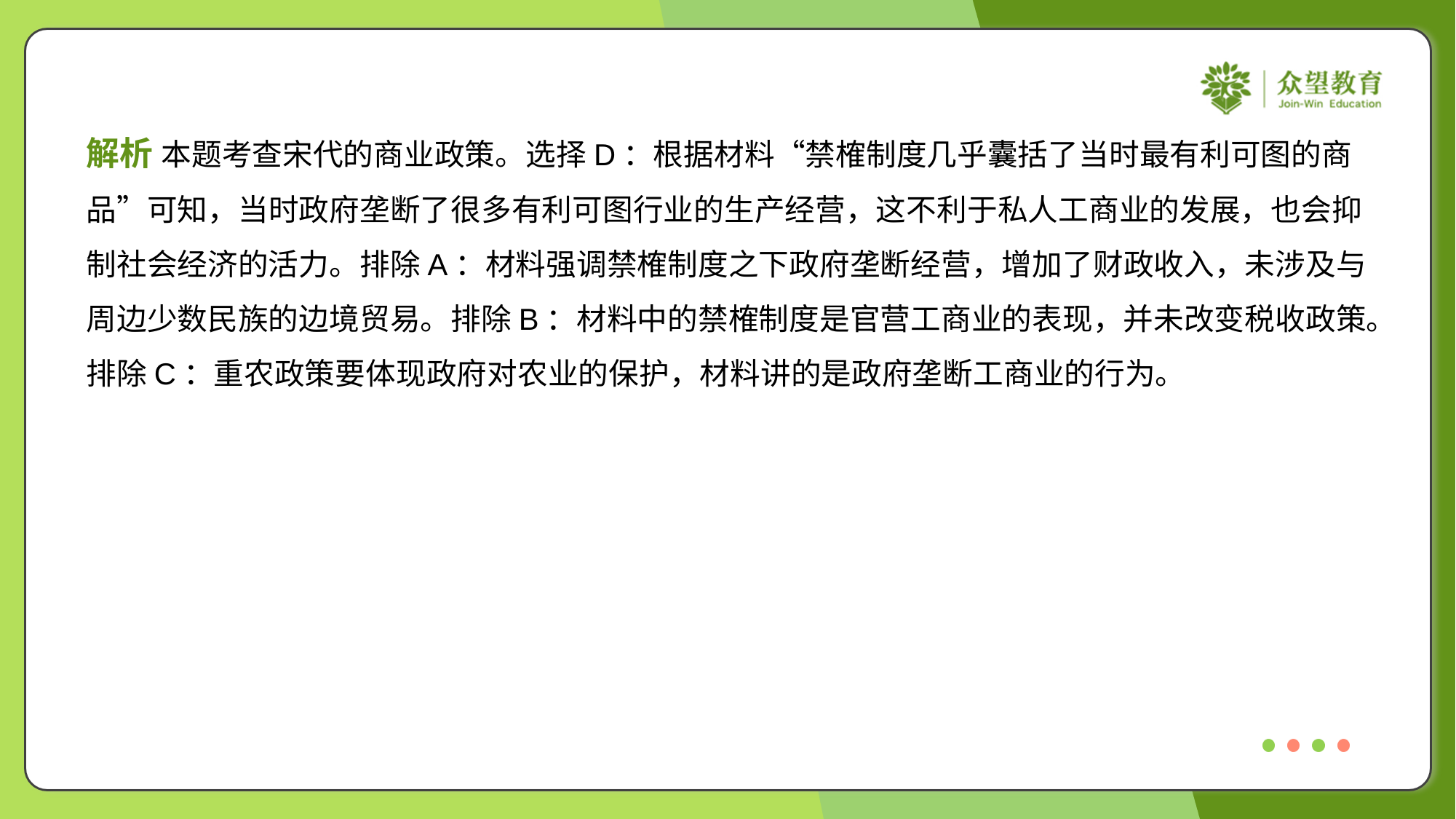

解析 本题考查宋代的商业政策。选择D：根据材料“禁榷制度几乎囊括了当时最有利可图的商
品”可知，当时政府垄断了很多有利可图行业的生产经营，这不利于私人工商业的发展，也会抑
制社会经济的活力。排除A：材料强调禁榷制度之下政府垄断经营，增加了财政收入，未涉及与
周边少数民族的边境贸易。排除B：材料中的禁榷制度是官营工商业的表现，并未改变税收政策。
排除C：重农政策要体现政府对农业的保护，材料讲的是政府垄断工商业的行为。